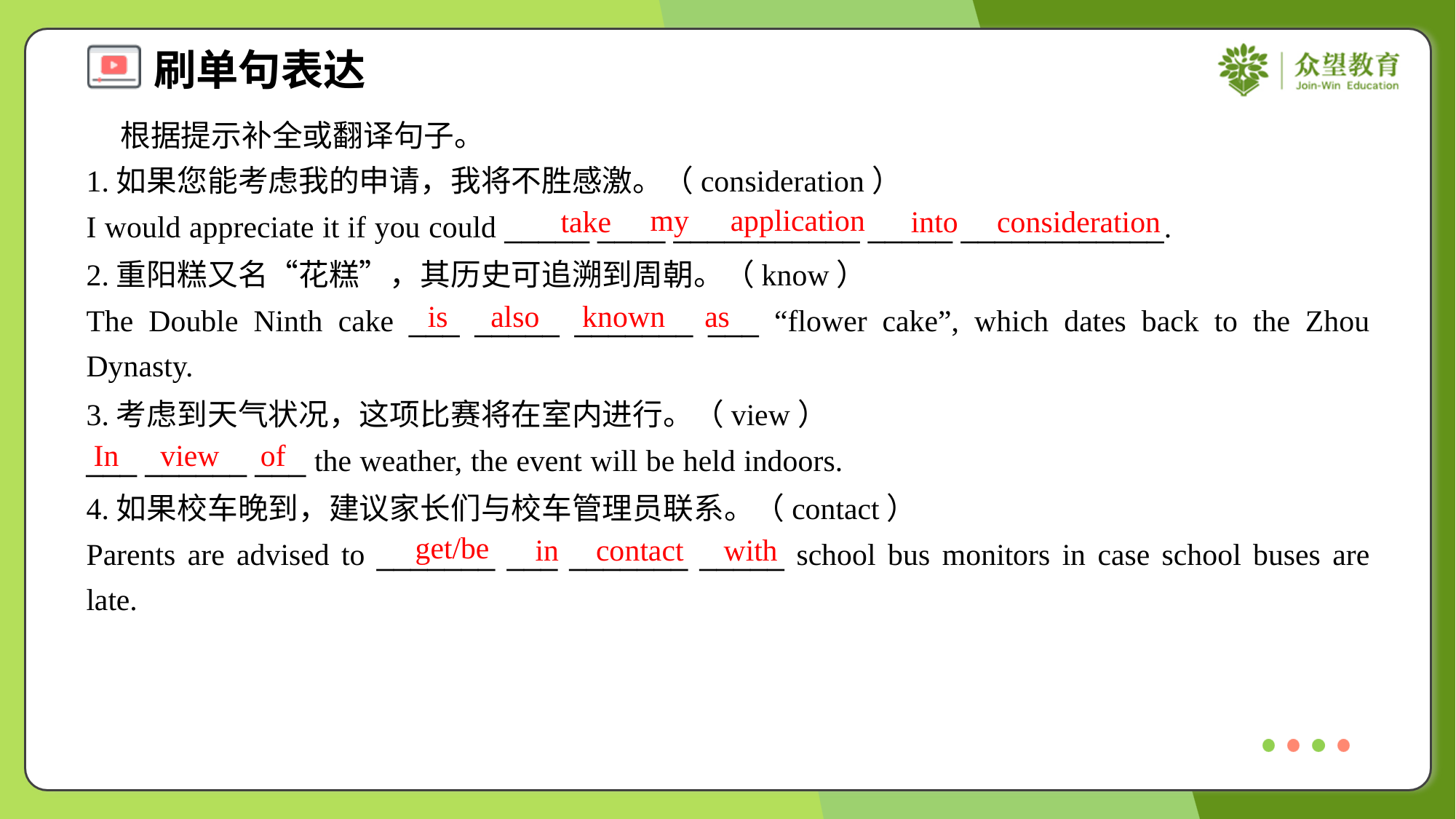

根据提示补全或翻译句子。
1.如果您能考虑我的申请，我将不胜感激。（consideration）
I would appreciate it if you could _____ ____ ___________ _____ ____________.
my
application
take
into
consideration
2.重阳糕又名“花糕”，其历史可追溯到周朝。（know）
The Double Ninth cake ___ _____ _______ ___ “flower cake”, which dates back to the Zhou Dynasty.
is
also
known
as
3.考虑到天气状况，这项比赛将在室内进行。（view）
___ ______ ___ the weather, the event will be held indoors.
In
view
of
4.如果校车晚到，建议家长们与校车管理员联系。（contact）
Parents are advised to _______ ___ _______ _____ school bus monitors in case school buses are late.
get/be
in
contact
with